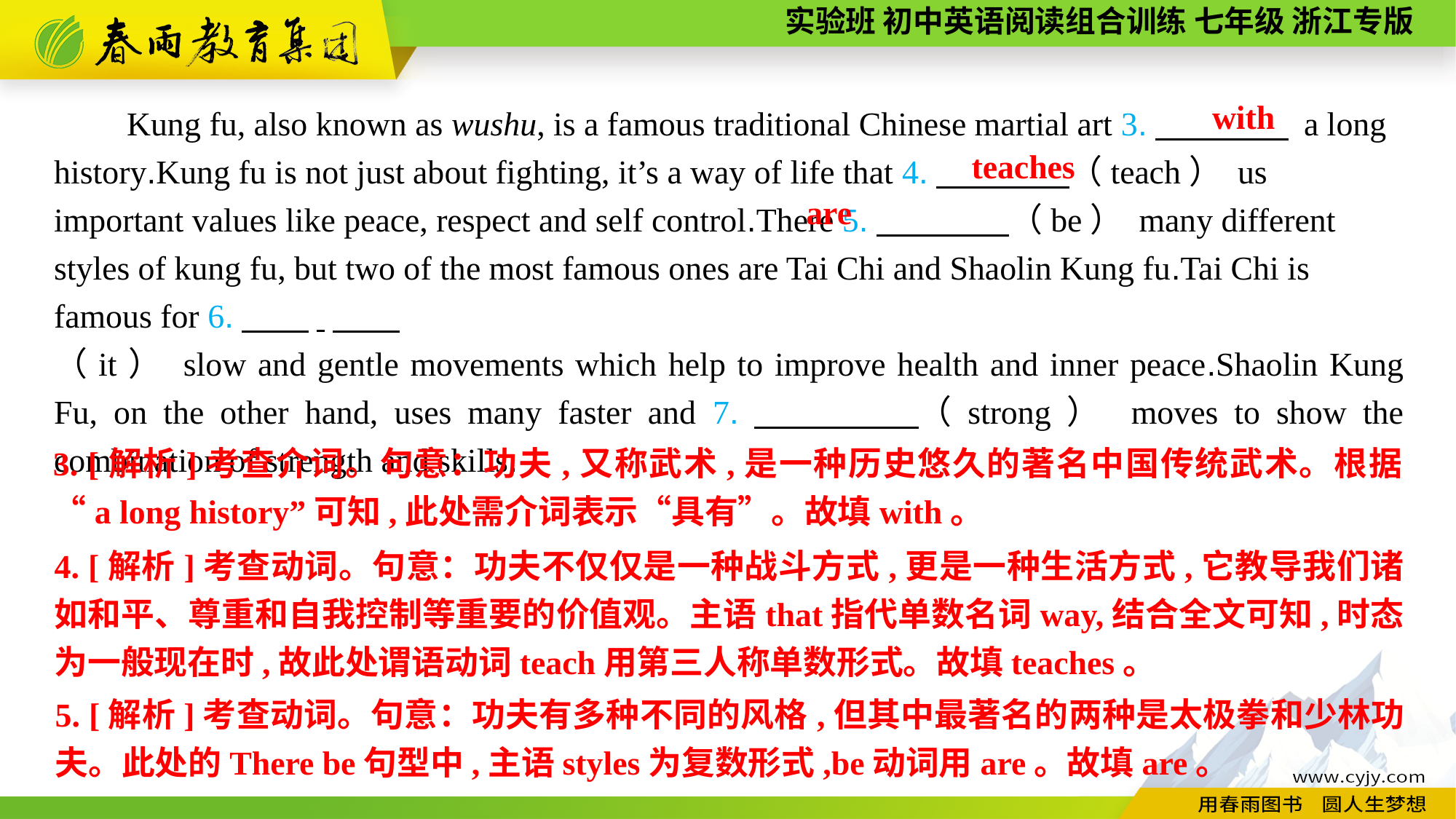

Kung fu, also known as wushu, is a famous traditional Chinese martial art 3.　　　　 a long history.Kung fu is not just about fighting, it’s a way of life that 4.　　　　（teach） us important values like peace, respect and self control.There 5.　　　　（be） many different styles of kung fu, but two of the most famous ones are Tai Chi and Shaolin Kung fu.Tai Chi is famous for 6.　　.
（it） slow and gentle movements which help to improve health and inner peace.Shaolin Kung Fu, on the other hand, uses many faster and 7.　　　　（strong） moves to show the combination of strength and skills.
with
teaches
are
3. [解析]考查介词。句意：功夫,又称武术,是一种历史悠久的著名中国传统武术。根据“a long history”可知,此处需介词表示“具有”。故填with。
4. [解析]考查动词。句意：功夫不仅仅是一种战斗方式,更是一种生活方式,它教导我们诸如和平、尊重和自我控制等重要的价值观。主语that指代单数名词way,结合全文可知,时态为一般现在时,故此处谓语动词teach用第三人称单数形式。故填teaches。
5. [解析]考查动词。句意：功夫有多种不同的风格,但其中最著名的两种是太极拳和少林功夫。此处的There be句型中,主语styles为复数形式,be动词用are。故填are。